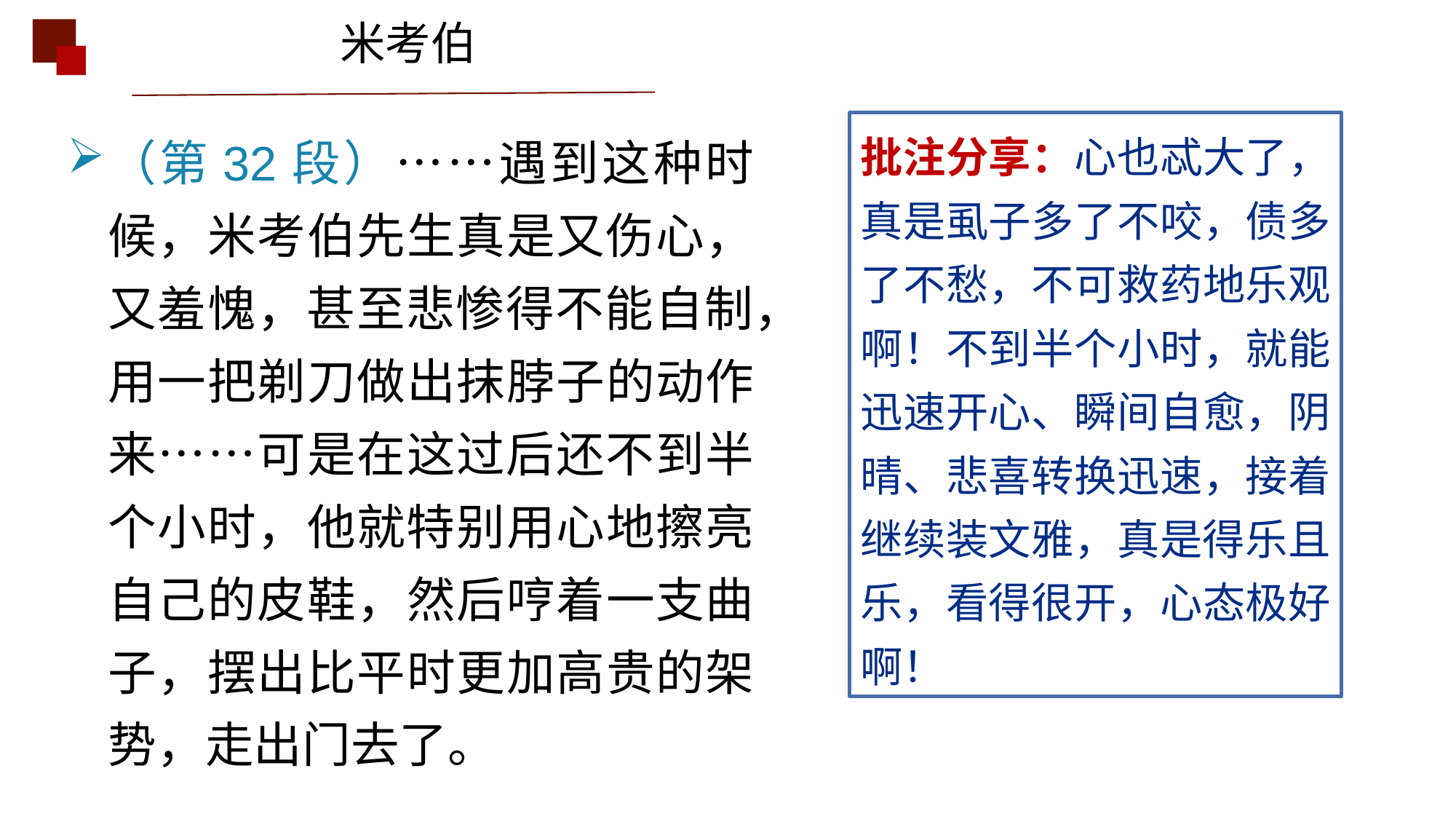

米考伯

（第32段）……遇到这种时候，米考伯先生真是又伤心，又羞愧，甚至悲惨得不能自制，用一把剃刀做出抹脖子的动作来……可是在这过后还不到半个小时，他就特别用心地擦亮自己的皮鞋，然后哼着一支曲子，摆出比平时更加高贵的架势，走出门去了。
批注分享：心也忒大了，真是虱子多了不咬，债多了不愁，不可救药地乐观啊！不到半个小时，就能迅速开心、瞬间自愈，阴晴、悲喜转换迅速，接着继续装文雅，真是得乐且乐，看得很开，心态极好啊！